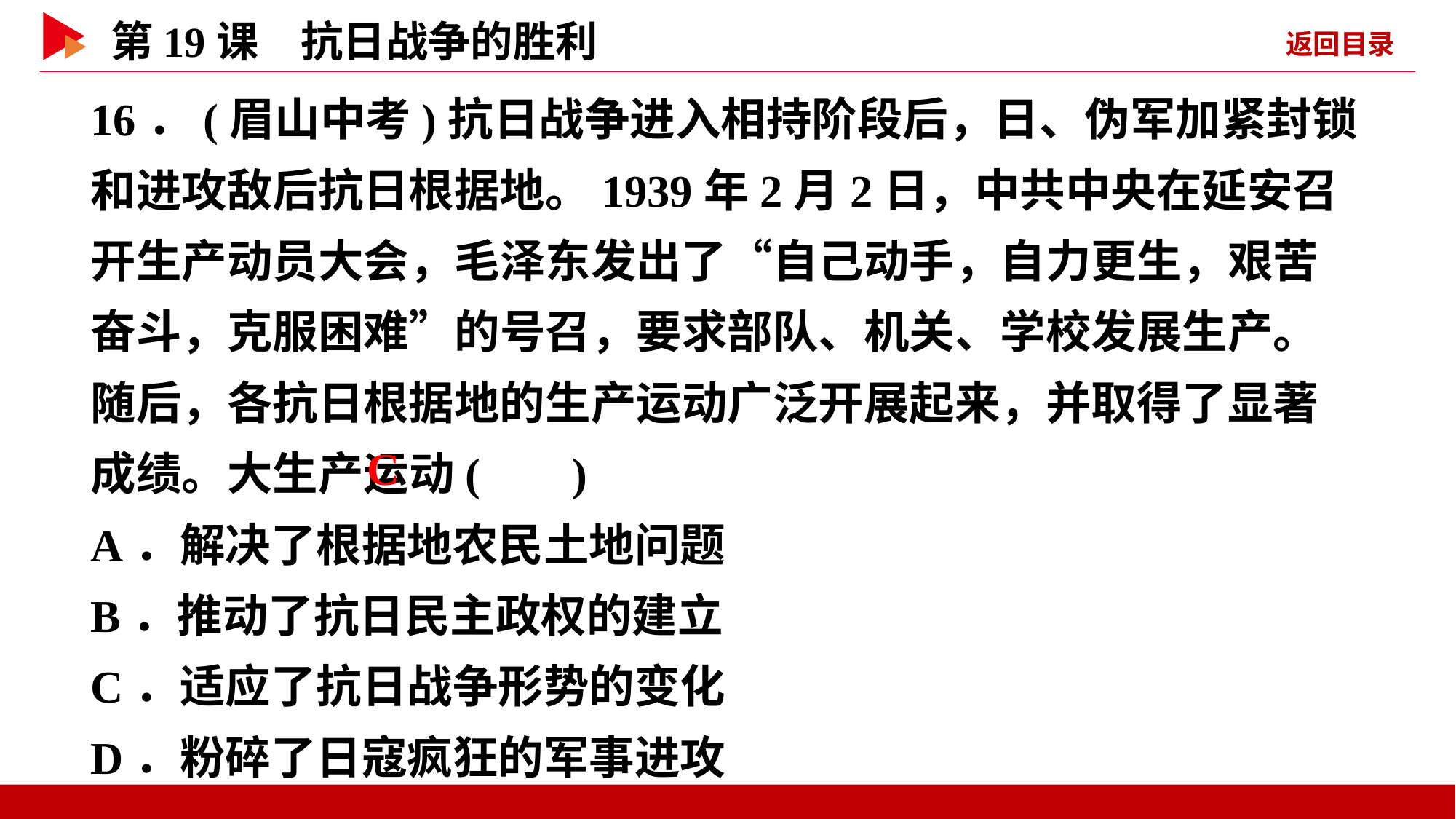

16．(眉山中考)抗日战争进入相持阶段后，日、伪军加紧封锁和进攻敌后抗日根据地。1939年2月2日，中共中央在延安召开生产动员大会，毛泽东发出了“自己动手，自力更生，艰苦奋斗，克服困难”的号召，要求部队、机关、学校发展生产。随后，各抗日根据地的生产运动广泛开展起来，并取得了显著成绩。大生产运动(        )
A．解决了根据地农民土地问题
B．推动了抗日民主政权的建立
C．适应了抗日战争形势的变化
D．粉碎了日寇疯狂的军事进攻
   C